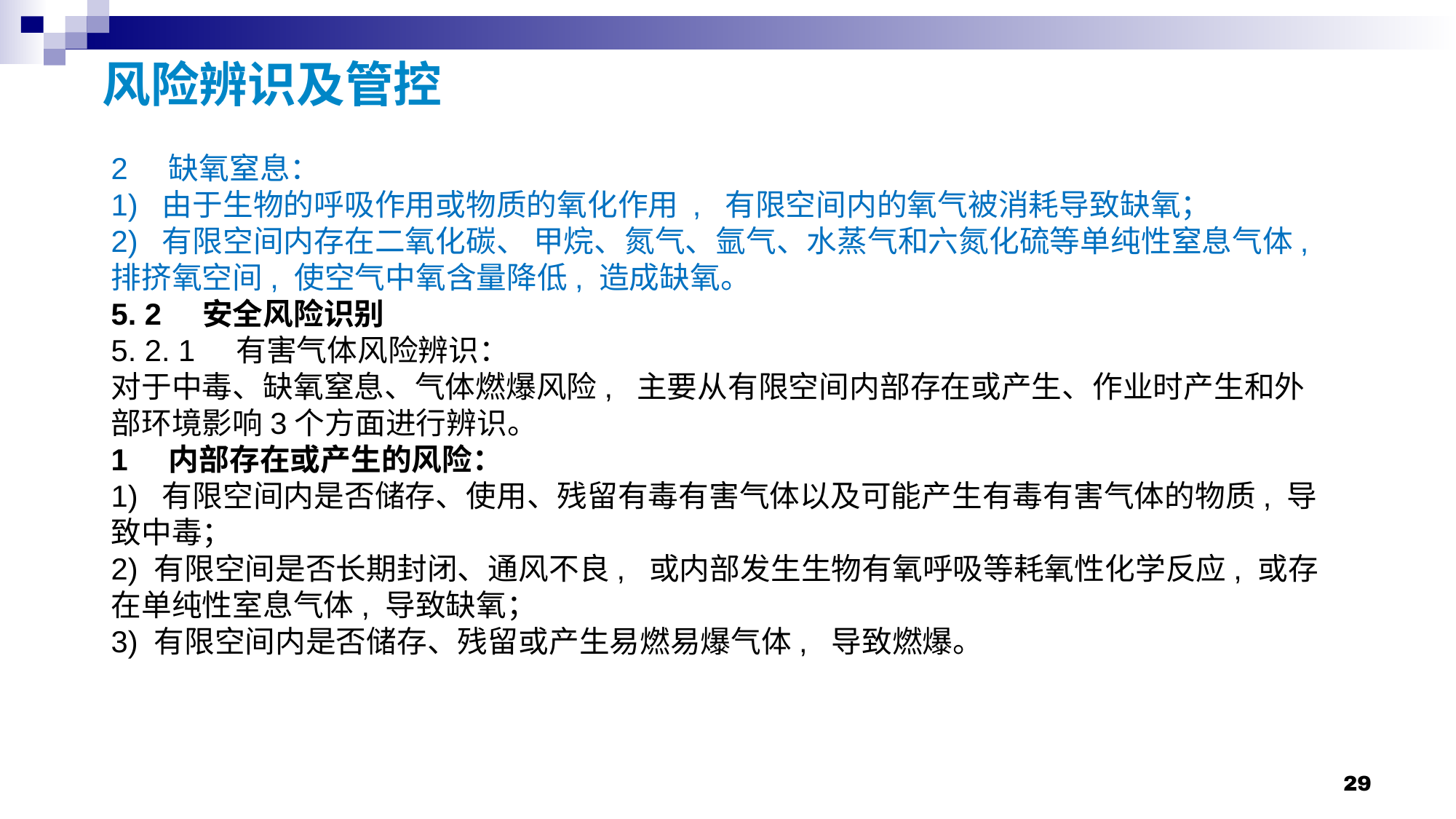

# 风险辨识及管控
2    缺氧窒息：
1)  由于生物的呼吸作用或物质的氧化作用 ,  有限空间内的氧气被消耗导致缺氧；
2)  有限空间内存在二氧化碳、 甲烷、氮气、氩气、水蒸气和六氮化硫等单纯性窒息气体, 排挤氧空间, 使空气中氧含量降低, 造成缺氧。
5. 2    安全风险识别
5. 2. 1    有害气体风险辨识：
对于中毒、缺氧窒息、气体燃爆风险,  主要从有限空间内部存在或产生、作业时产生和外部环境影响3个方面进行辨识。
1    内部存在或产生的风险：
1)  有限空间内是否储存、使用、残留有毒有害气体以及可能产生有毒有害气体的物质, 导致中毒；
2) 有限空间是否长期封闭、通风不良,  或内部发生生物有氧呼吸等耗氧性化学反应, 或存在单纯性室息气体, 导致缺氧；
3) 有限空间内是否储存、残留或产生易燃易爆气体,  导致燃爆。
29